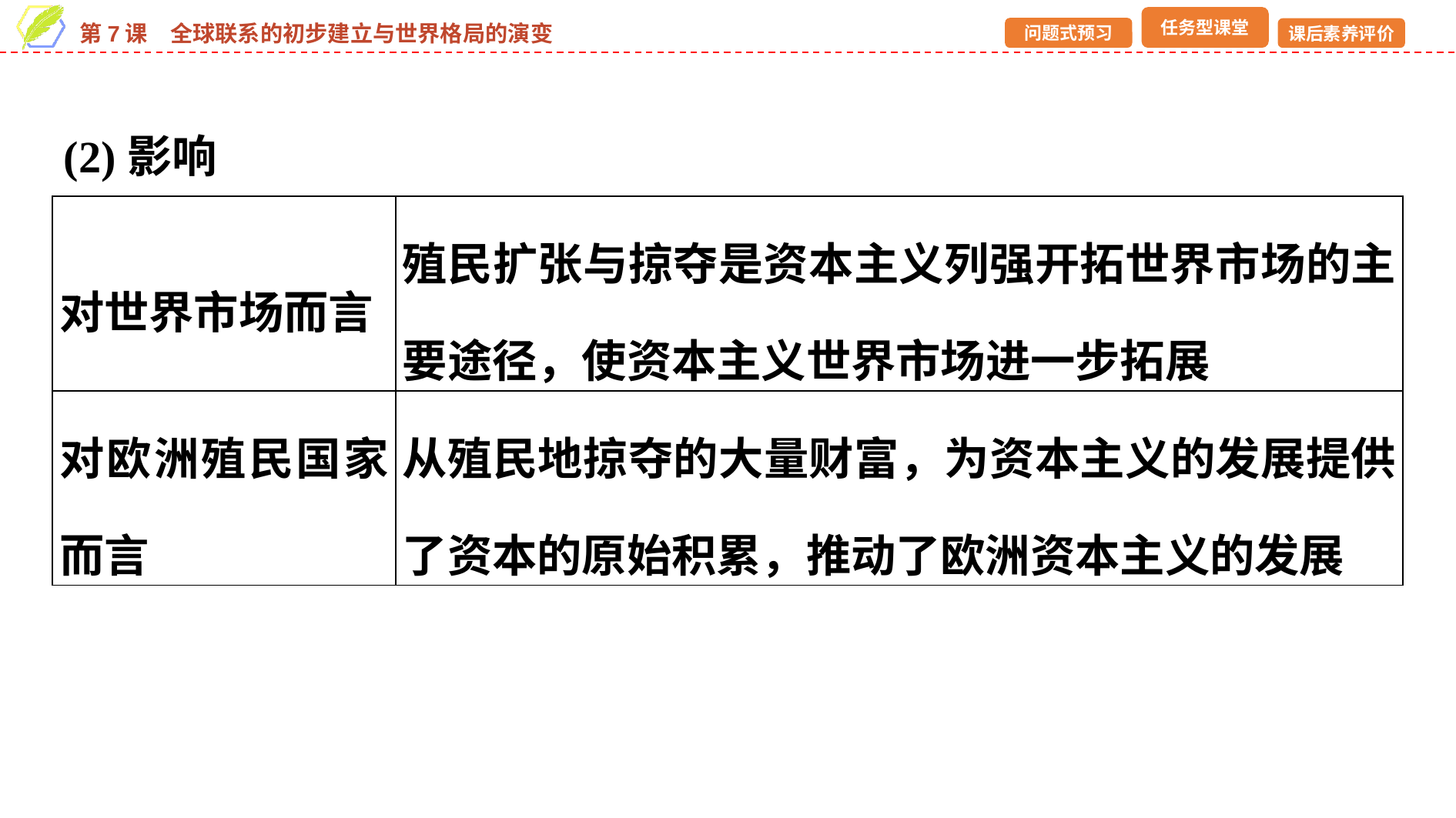

(2)影响
| 对世界市场而言 | 殖民扩张与掠夺是资本主义列强开拓世界市场的主要途径，使资本主义世界市场进一步拓展 |
| --- | --- |
| 对欧洲殖民国家而言 | 从殖民地掠夺的大量财富，为资本主义的发展提供了资本的原始积累，推动了欧洲资本主义的发展 |